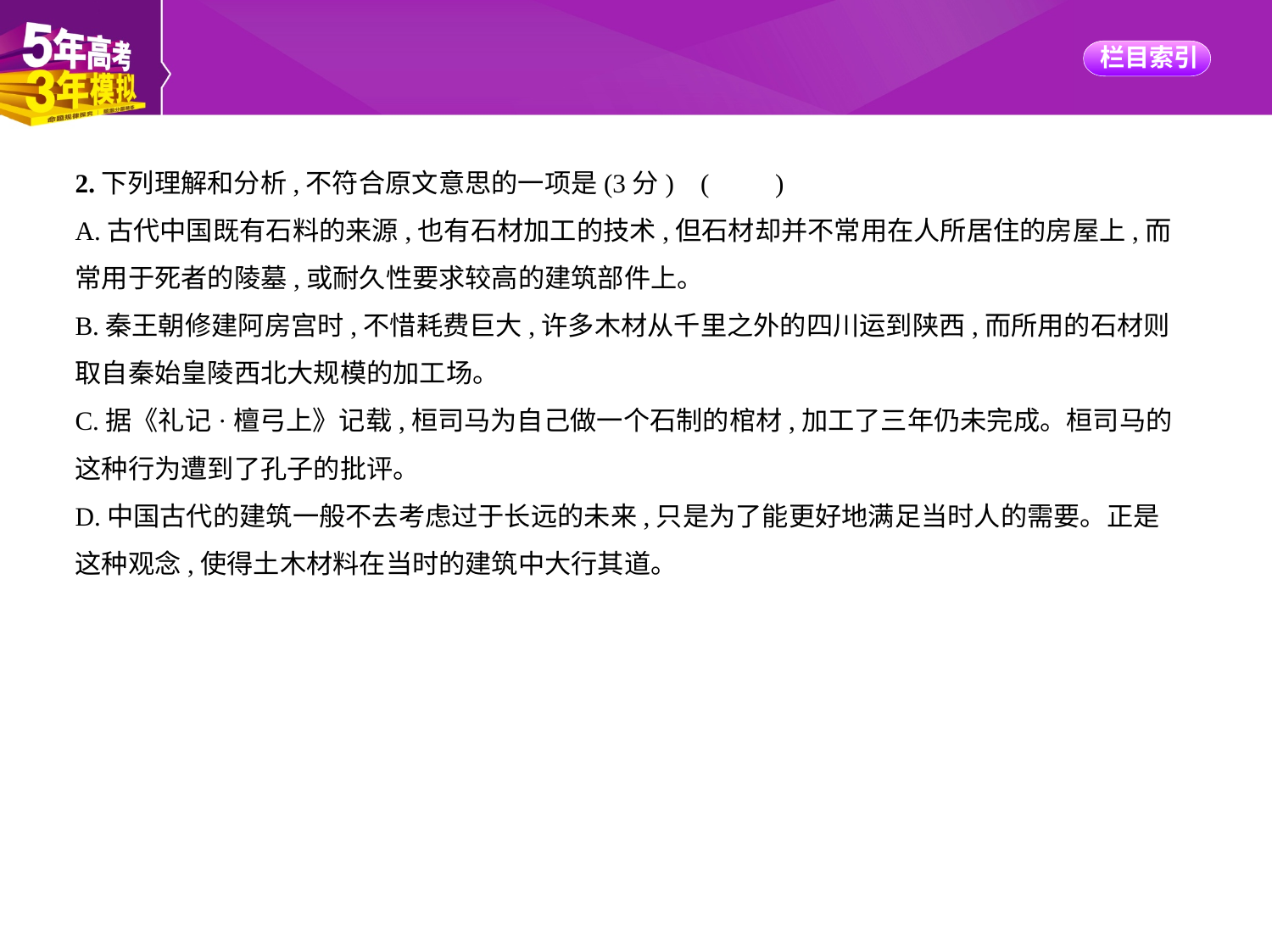

2.下列理解和分析,不符合原文意思的一项是(3分) (　　)
A.古代中国既有石料的来源,也有石材加工的技术,但石材却并不常用在人所居住的房屋上,而
常用于死者的陵墓,或耐久性要求较高的建筑部件上。
B.秦王朝修建阿房宫时,不惜耗费巨大,许多木材从千里之外的四川运到陕西,而所用的石材则
取自秦始皇陵西北大规模的加工场。
C.据《礼记·檀弓上》记载,桓司马为自己做一个石制的棺材,加工了三年仍未完成。桓司马的
这种行为遭到了孔子的批评。
D.中国古代的建筑一般不去考虑过于长远的未来,只是为了能更好地满足当时人的需要。正是
这种观念,使得土木材料在当时的建筑中大行其道。